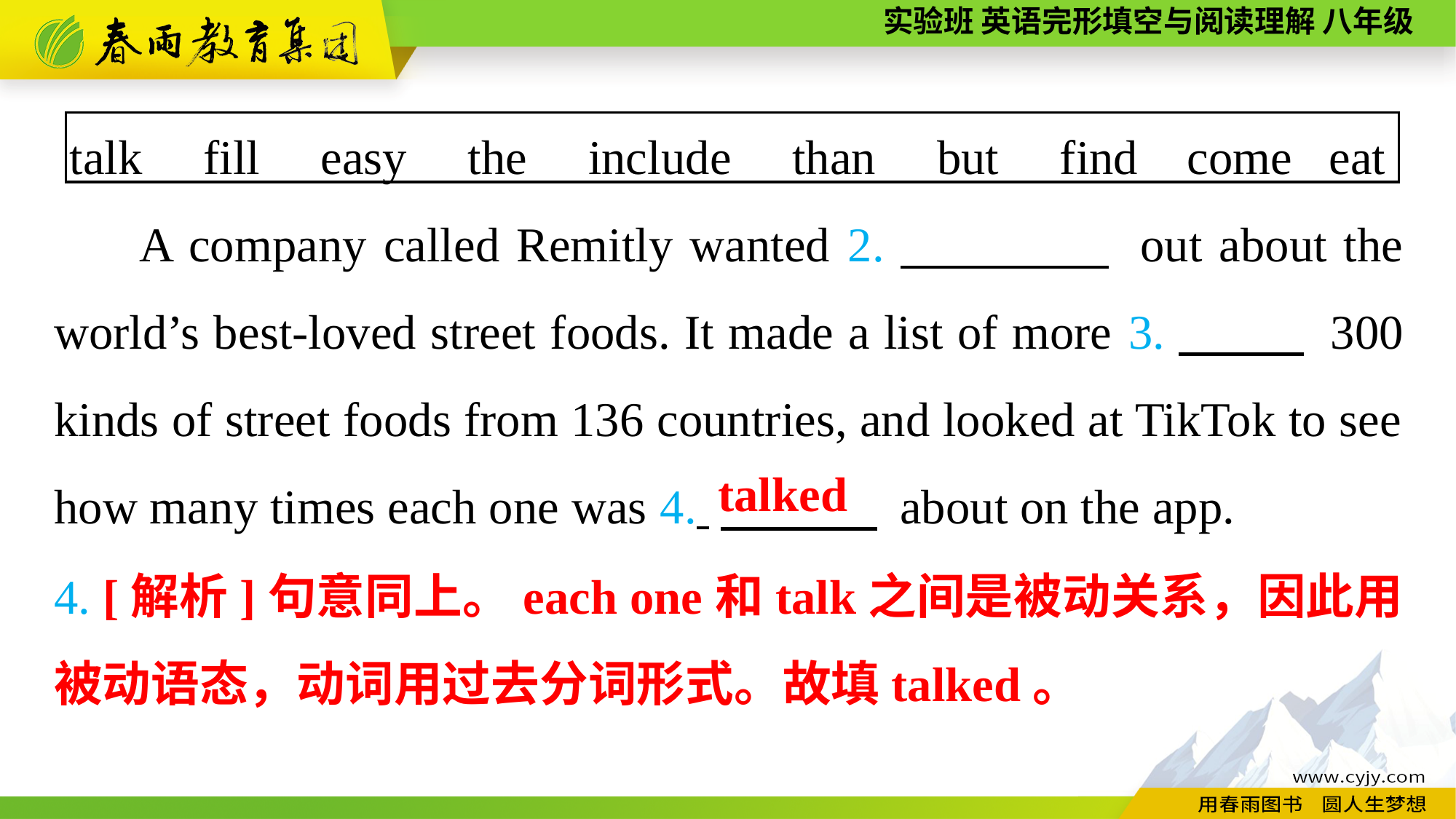

talk     fill     easy     the     include     than     but     find    come   eat
A company called Remitly wanted 2.　　　　 out about the world’s best-loved street foods. It made a list of more 3.　　   300 kinds of street foods from 136 countries, and looked at TikTok to see how many times each one was 4. 　　，  about on the app.

talked
4. [解析]句意同上。each one和talk之间是被动关系，因此用被动语态，动词用过去分词形式。故填talked。